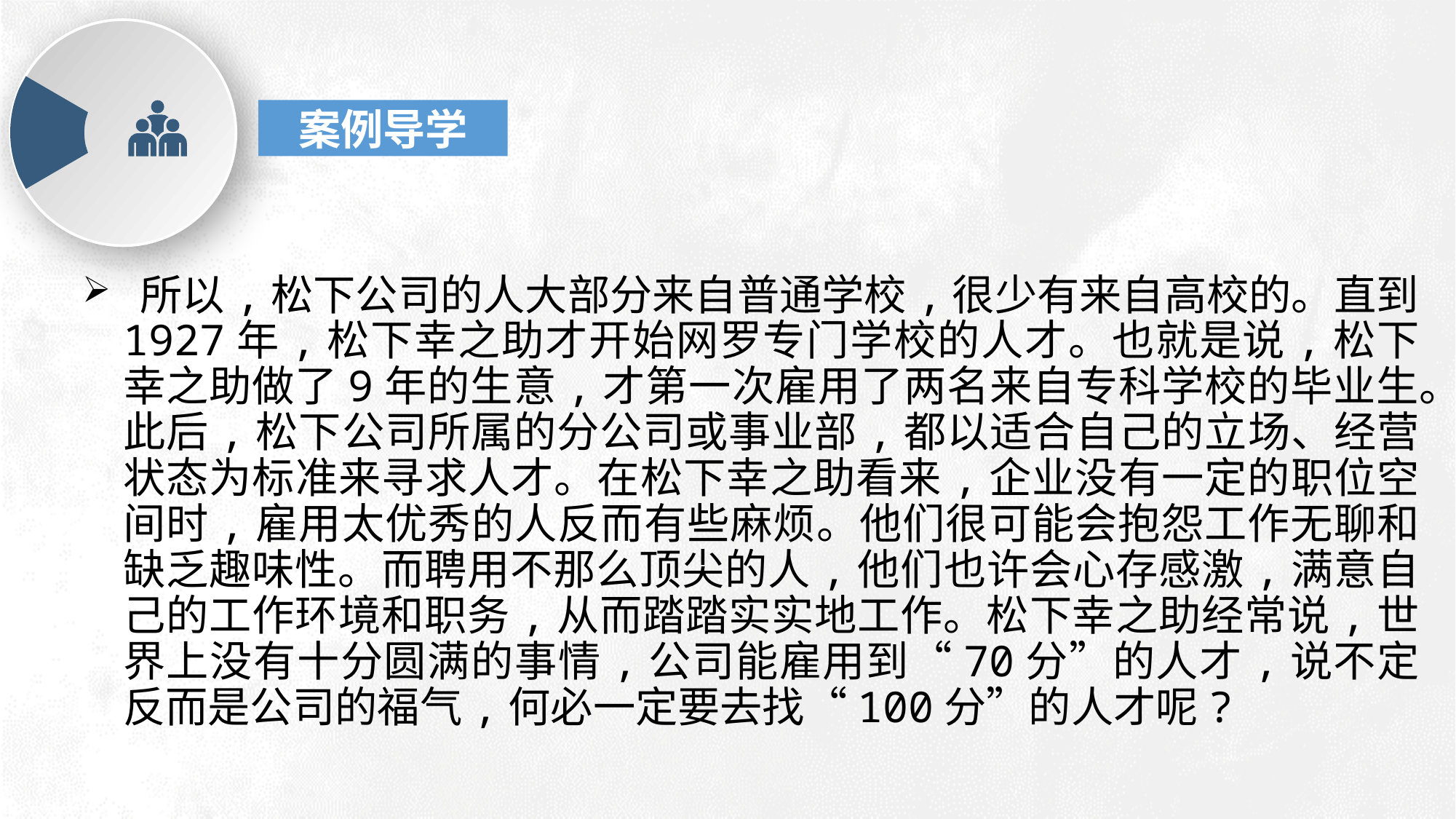

案例导学
 所以,松下公司的人大部分来自普通学校,很少有来自高校的。直到1927年,松下幸之助才开始网罗专门学校的人才。也就是说,松下幸之助做了9年的生意,才第一次雇用了两名来自专科学校的毕业生。此后,松下公司所属的分公司或事业部,都以适合自己的立场、经营状态为标准来寻求人才。在松下幸之助看来,企业没有一定的职位空间时,雇用太优秀的人反而有些麻烦。他们很可能会抱怨工作无聊和缺乏趣味性。而聘用不那么顶尖的人,他们也许会心存感激,满意自己的工作环境和职务,从而踏踏实实地工作。松下幸之助经常说,世界上没有十分圆满的事情,公司能雇用到“70分”的人才,说不定反而是公司的福气,何必一定要去找“100分”的人才呢?